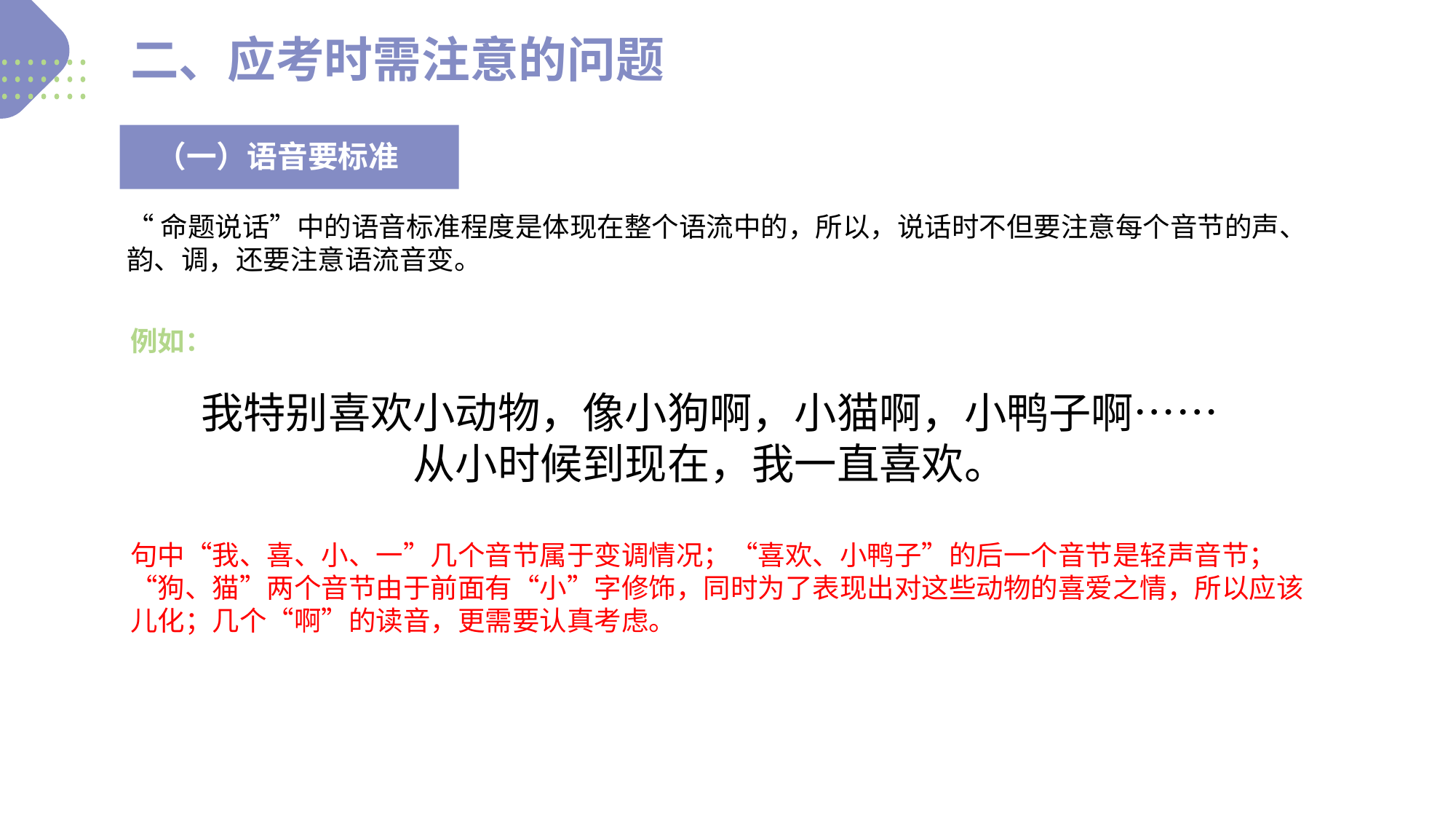

二、应考时需注意的问题

（一）语音要标准
“命题说话”中的语音标准程度是体现在整个语流中的，所以，说话时不但要注意每个音节的声、韵、调，还要注意语流音变。
例如：
我特别喜欢小动物，像小狗啊，小猫啊，小鸭子啊……从小时候到现在，我一直喜欢。
句中“我、喜、小、一”几个音节属于变调情况；“喜欢、小鸭子”的后一个音节是轻声音节；“狗、猫”两个音节由于前面有“小”字修饰，同时为了表现出对这些动物的喜爱之情，所以应该儿化；几个“啊”的读音，更需要认真考虑。